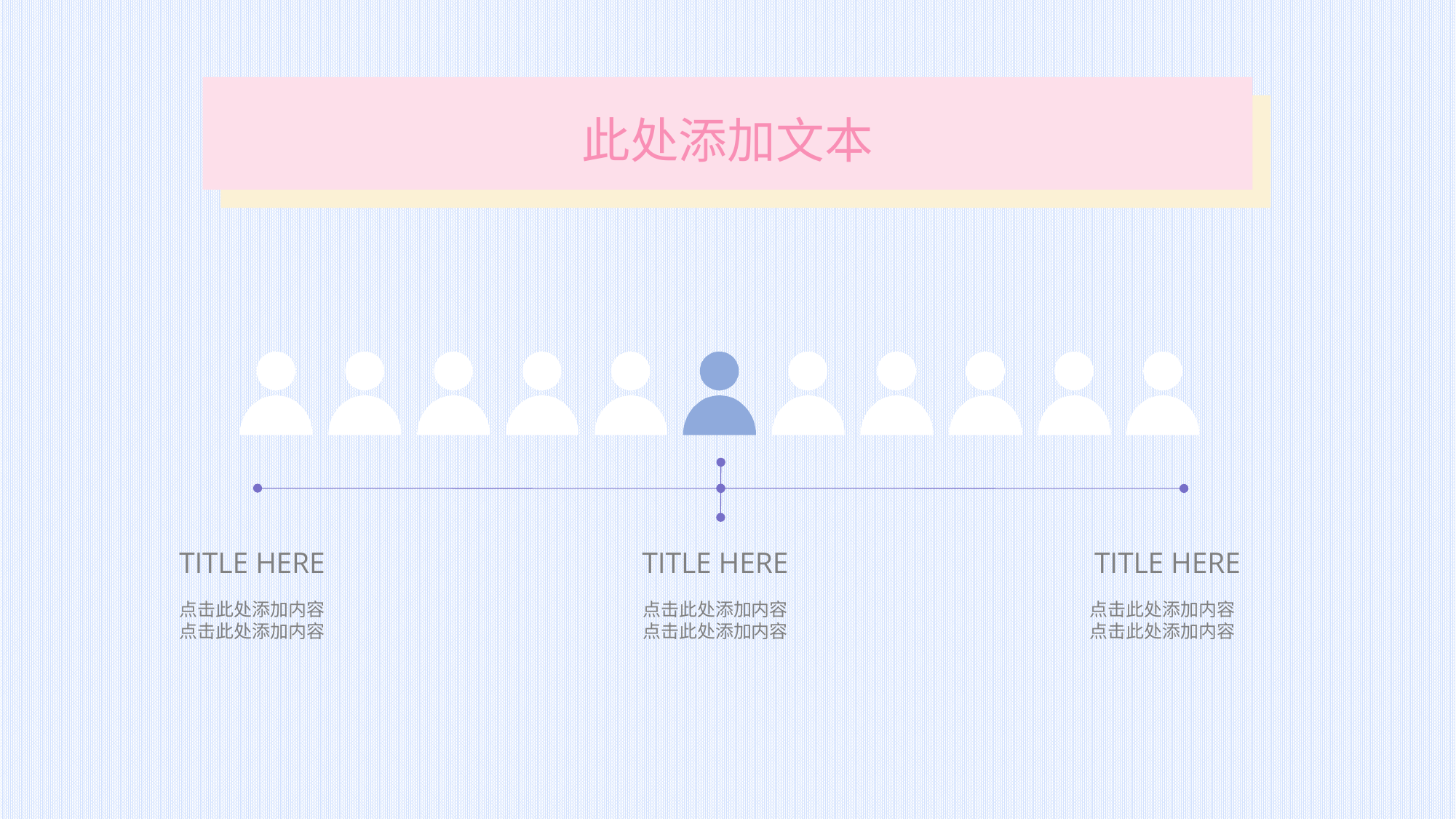

此处添加文本

TITLE HERE
TITLE HERE
TITLE HERE
点击此处添加内容
点击此处添加内容
点击此处添加内容
点击此处添加内容
点击此处添加内容
点击此处添加内容